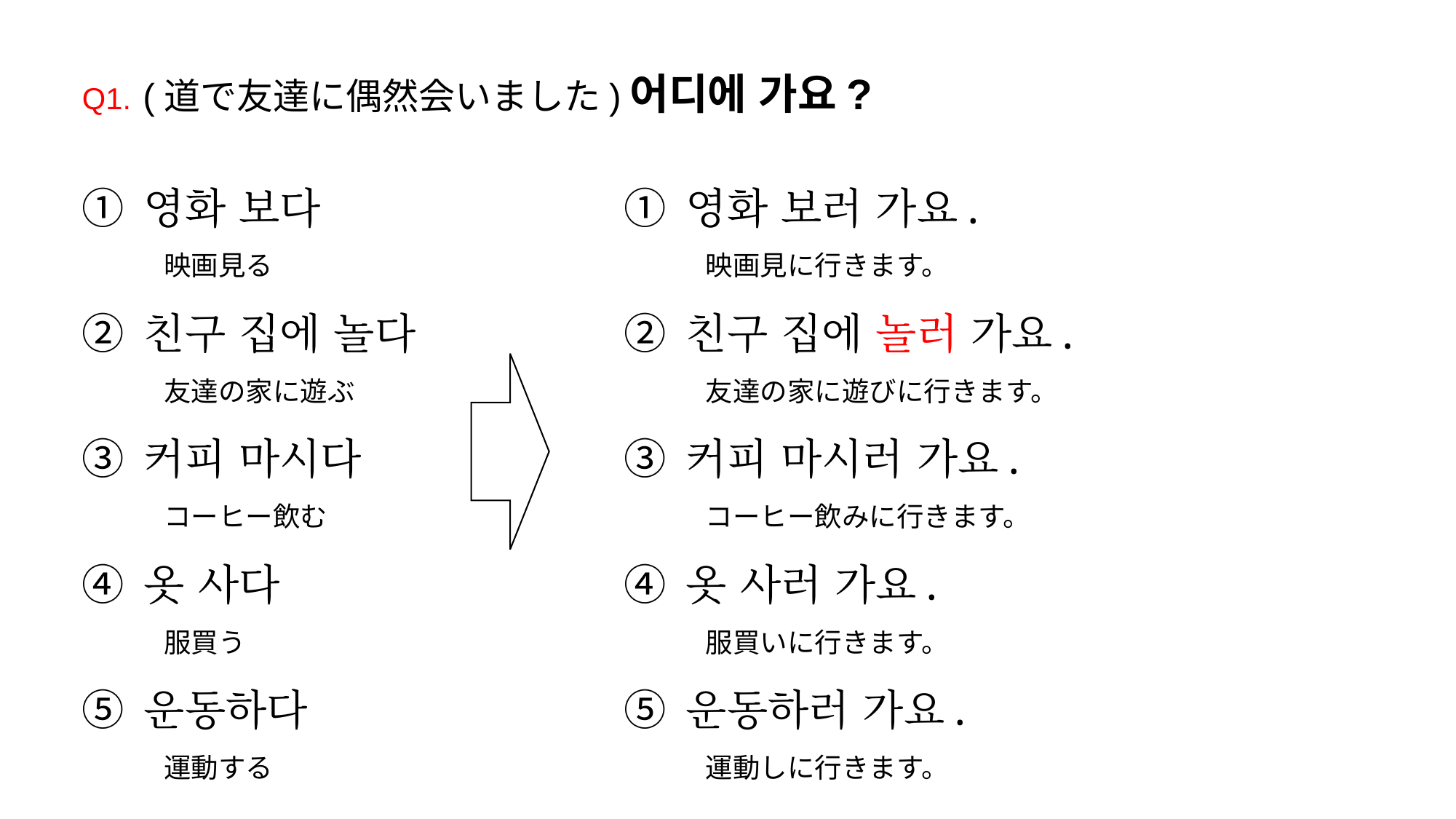

# Q1. (道で友達に偶然会いました)어디에 가요?

① 영화 보다
　　　映画見る
② 친구 집에 놀다
　　　友達の家に遊ぶ
③ 커피 마시다
　　　コーヒー飲む
④ 옷 사다
　　　服買う
⑤ 운동하다
　　　運動する
① 영화 보러 가요.
　　　映画見に行きます。
② 친구 집에 놀러 가요.
　　　友達の家に遊びに行きます。
③ 커피 마시러 가요.
　　　コーヒー飲みに行きます。
④ 옷 사러 가요.
　　　服買いに行きます。
⑤ 운동하러 가요.
　　　運動しに行きます。